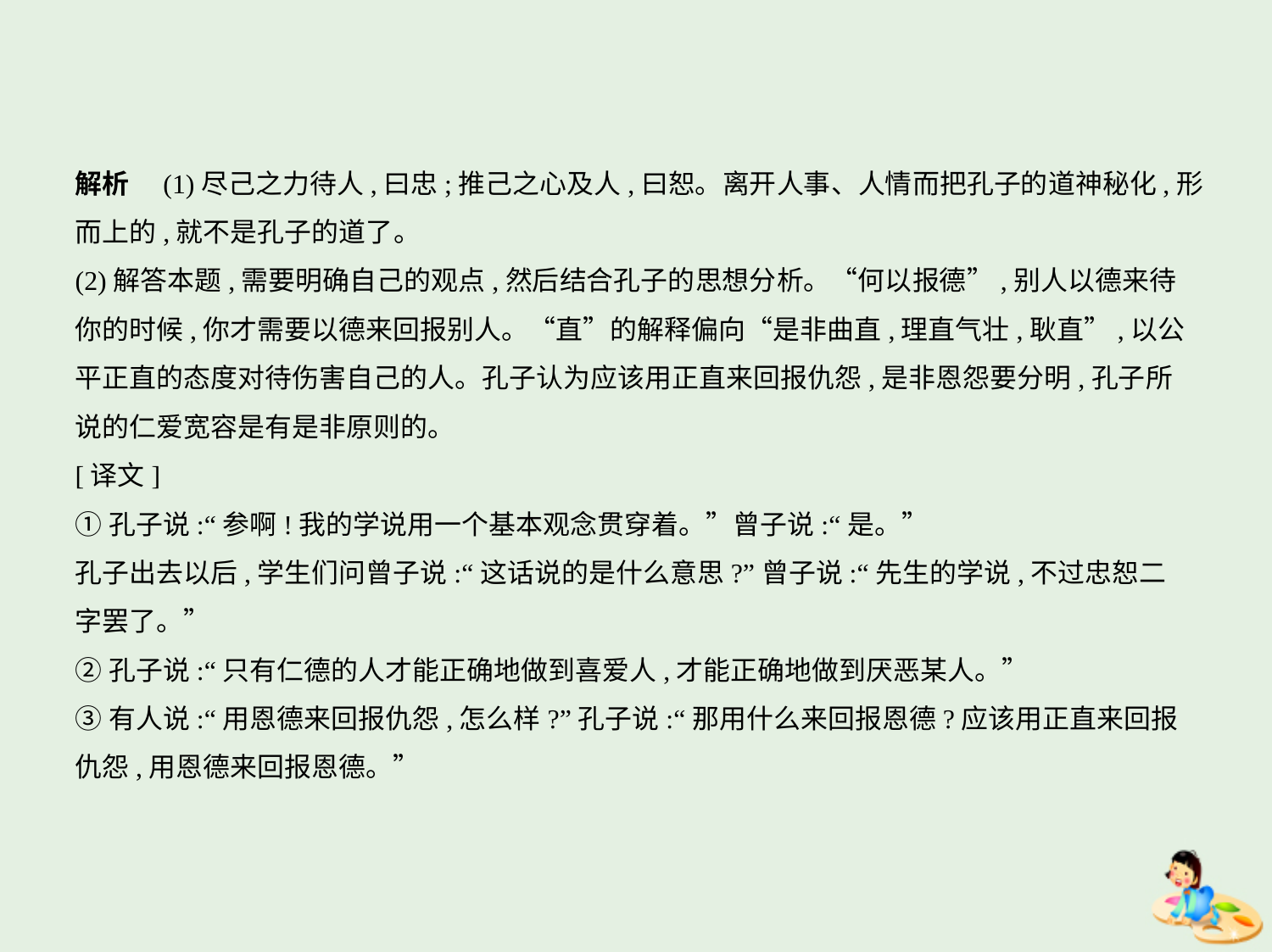

解析　(1)尽己之力待人,曰忠;推己之心及人,曰恕。离开人事、人情而把孔子的道神秘化,形
而上的,就不是孔子的道了。
(2)解答本题,需要明确自己的观点,然后结合孔子的思想分析。“何以报德”,别人以德来待
你的时候,你才需要以德来回报别人。“直”的解释偏向“是非曲直,理直气壮,耿直”,以公
平正直的态度对待伤害自己的人。孔子认为应该用正直来回报仇怨,是非恩怨要分明,孔子所
说的仁爱宽容是有是非原则的。
[译文]
①孔子说:“参啊!我的学说用一个基本观念贯穿着。”曾子说:“是。”
孔子出去以后,学生们问曾子说:“这话说的是什么意思?”曾子说:“先生的学说,不过忠恕二
字罢了。”
②孔子说:“只有仁德的人才能正确地做到喜爱人,才能正确地做到厌恶某人。”
③有人说:“用恩德来回报仇怨,怎么样?”孔子说:“那用什么来回报恩德?应该用正直来回报
仇怨,用恩德来回报恩德。”